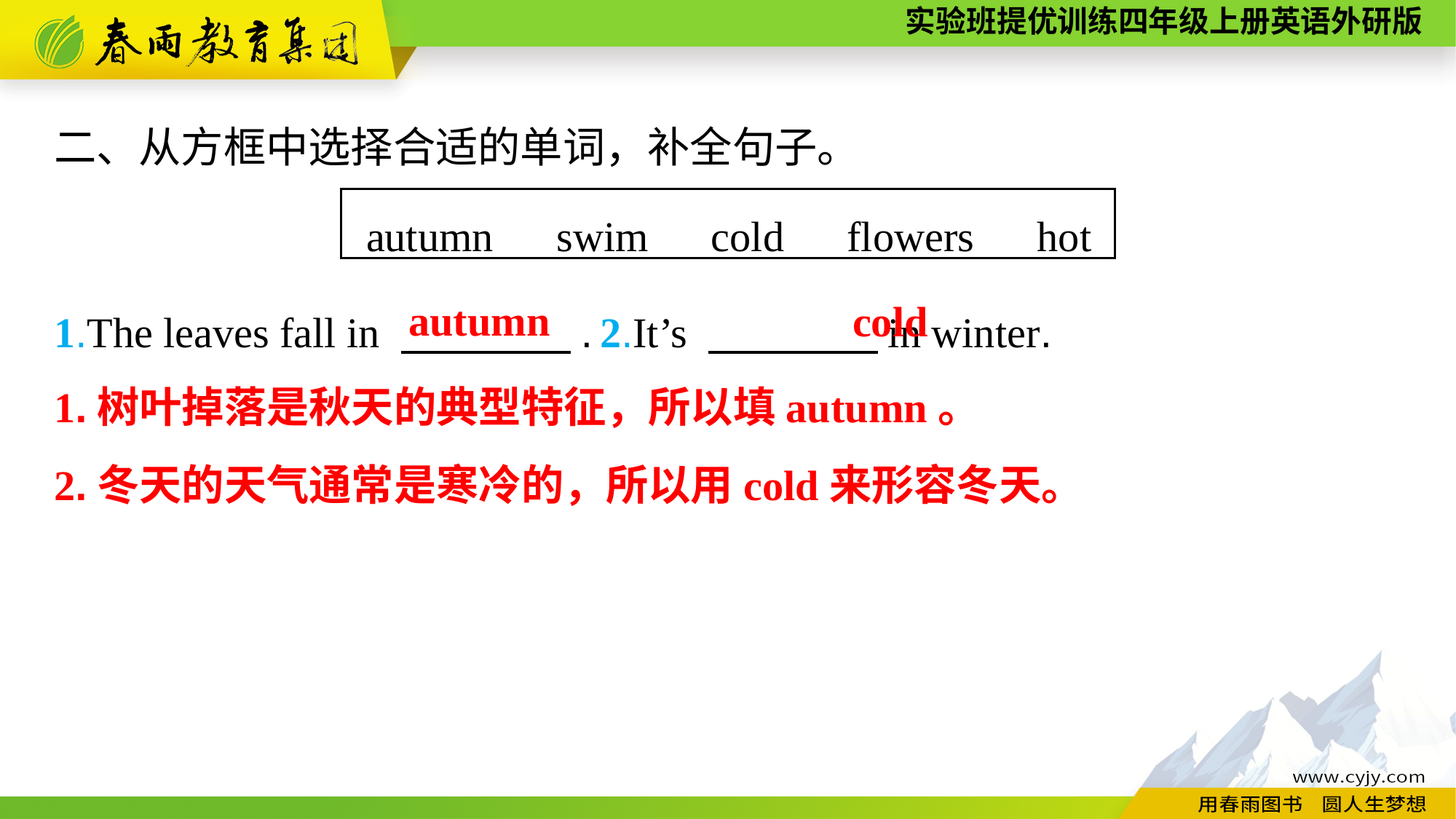

二、从方框中选择合适的单词，补全句子。

1.The leaves fall in 　　　　.	2.It’s 　　　　in winter.
autumn　swim　cold　flowers　hot

autumn
cold
1.树叶掉落是秋天的典型特征，所以填autumn。
2.冬天的天气通常是寒冷的，所以用cold来形容冬天。